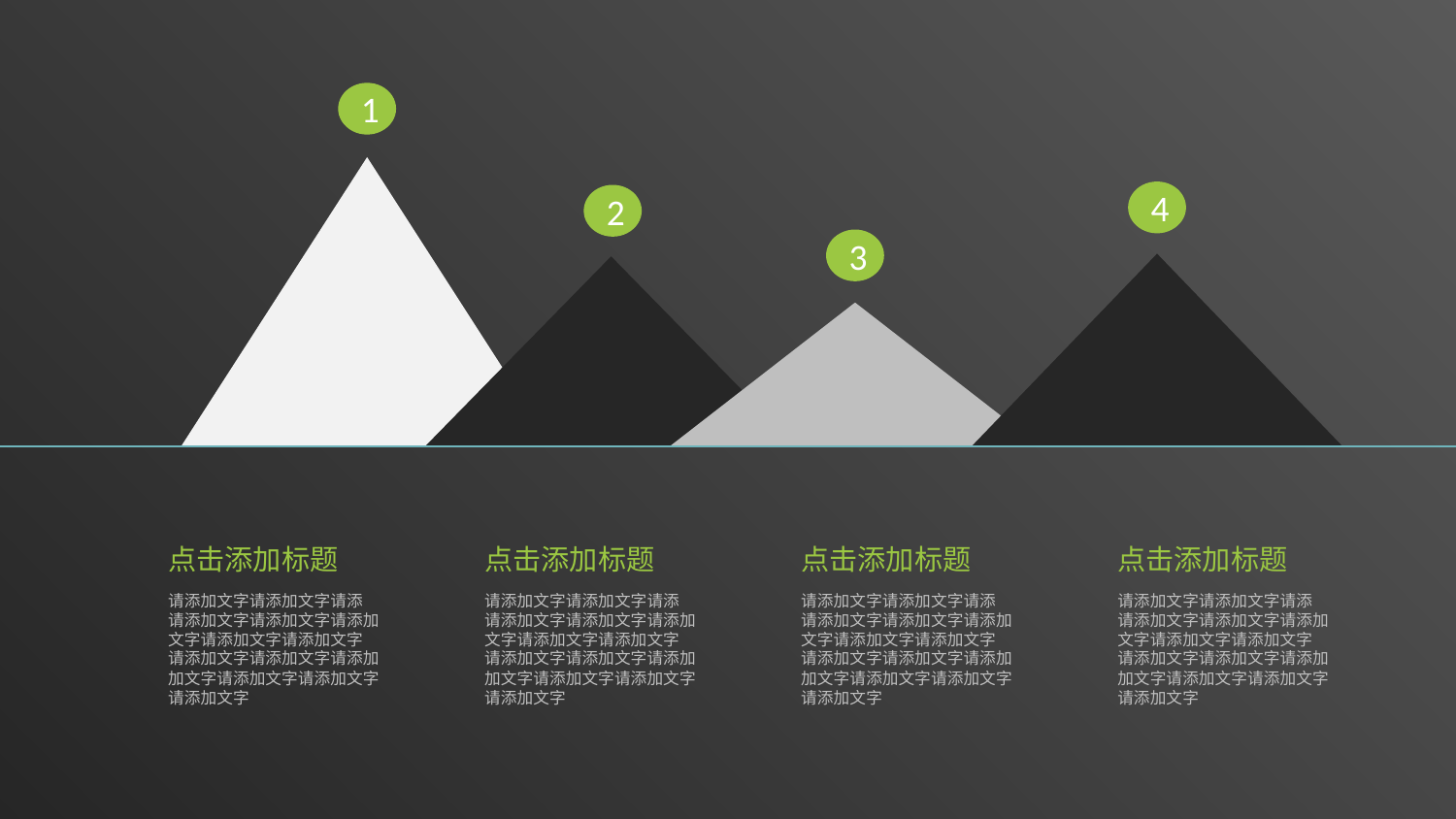

1

4
2
3

点击添加标题
请添加文字请添加文字请添
请添加文字请添加文字请添加
文字请添加文字请添加文字
请添加文字请添加文字请添加
加文字请添加文字请添加文字
请添加文字
点击添加标题
请添加文字请添加文字请添
请添加文字请添加文字请添加
文字请添加文字请添加文字
请添加文字请添加文字请添加
加文字请添加文字请添加文字
请添加文字
点击添加标题
请添加文字请添加文字请添
请添加文字请添加文字请添加
文字请添加文字请添加文字
请添加文字请添加文字请添加
加文字请添加文字请添加文字
请添加文字
点击添加标题
请添加文字请添加文字请添
请添加文字请添加文字请添加
文字请添加文字请添加文字
请添加文字请添加文字请添加
加文字请添加文字请添加文字
请添加文字